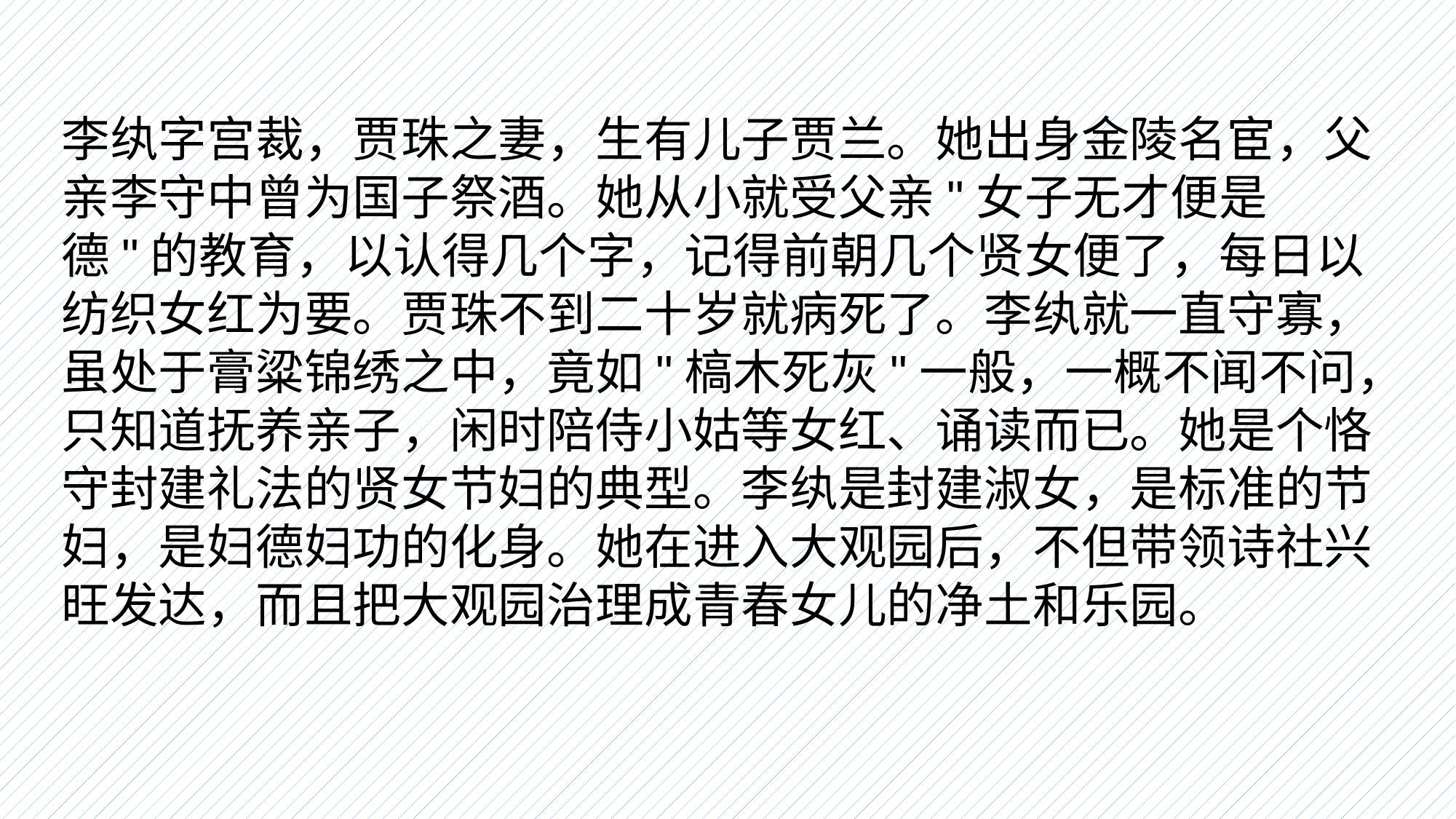

李纨字宫裁，贾珠之妻，生有儿子贾兰。她出身金陵名宦，父亲李守中曾为国子祭酒。她从小就受父亲"女子无才便是德"的教育，以认得几个字，记得前朝几个贤女便了，每日以纺织女红为要。贾珠不到二十岁就病死了。李纨就一直守寡，虽处于膏粱锦绣之中，竟如"槁木死灰"一般，一概不闻不问，只知道抚养亲子，闲时陪侍小姑等女红、诵读而已。她是个恪守封建礼法的贤女节妇的典型。李纨是封建淑女，是标准的节妇，是妇德妇功的化身。她在进入大观园后，不但带领诗社兴旺发达，而且把大观园治理成青春女儿的净土和乐园。